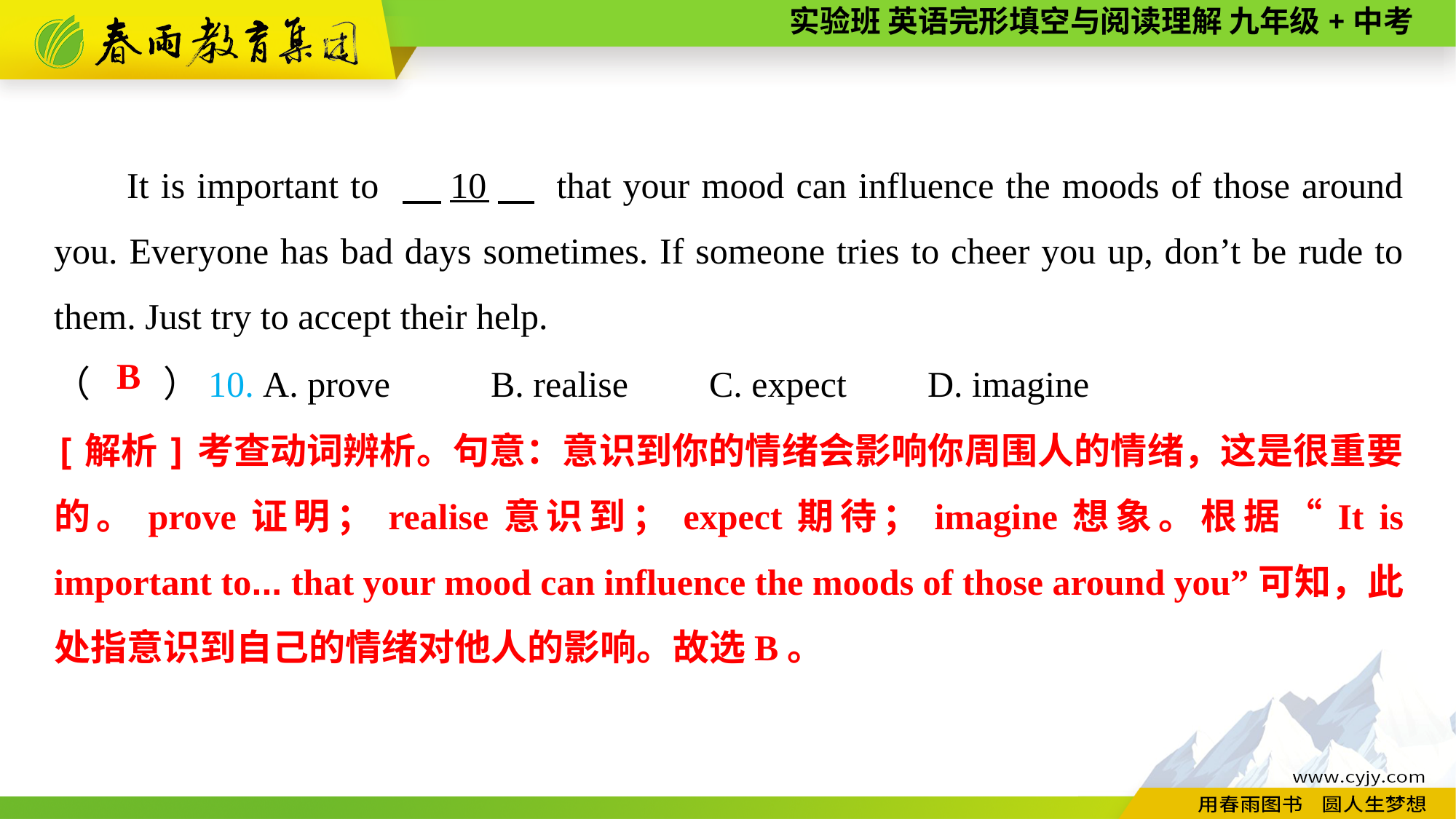

It is important to 　10　 that your mood can influence the moods of those around you. Everyone has bad days sometimes. If someone tries to cheer you up, don’t be rude to them. Just try to accept their help.
（　　）10. A. prove	B. realise	C. expect	D. imagine
B
[解析]考查动词辨析。句意：意识到你的情绪会影响你周围人的情绪，这是很重要的。prove证明；realise意识到；expect期待；imagine想象。根据“It is important to... that your mood can influence the moods of those around you”可知，此处指意识到自己的情绪对他人的影响。故选B。